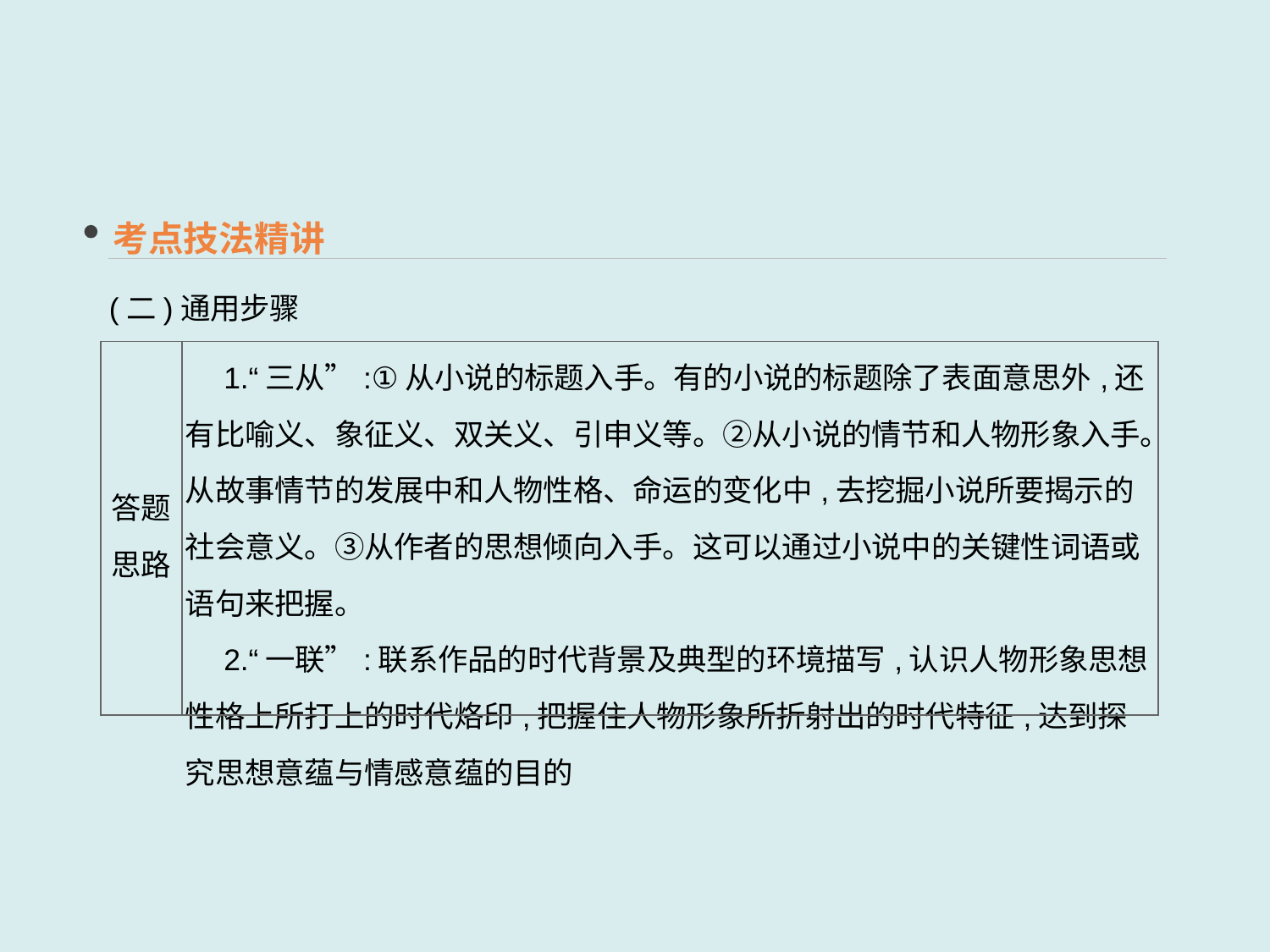

考点技法精讲

(二)通用步骤
| 答题 思路 | 1.“三从”:①从小说的标题入手。有的小说的标题除了表面意思外,还有比喻义、象征义、双关义、引申义等。②从小说的情节和人物形象入手。从故事情节的发展中和人物性格、命运的变化中,去挖掘小说所要揭示的社会意义。③从作者的思想倾向入手。这可以通过小说中的关键性词语或语句来把握。 　2.“一联”:联系作品的时代背景及典型的环境描写,认识人物形象思想性格上所打上的时代烙印,把握住人物形象所折射出的时代特征,达到探究思想意蕴与情感意蕴的目的 |
| --- | --- |